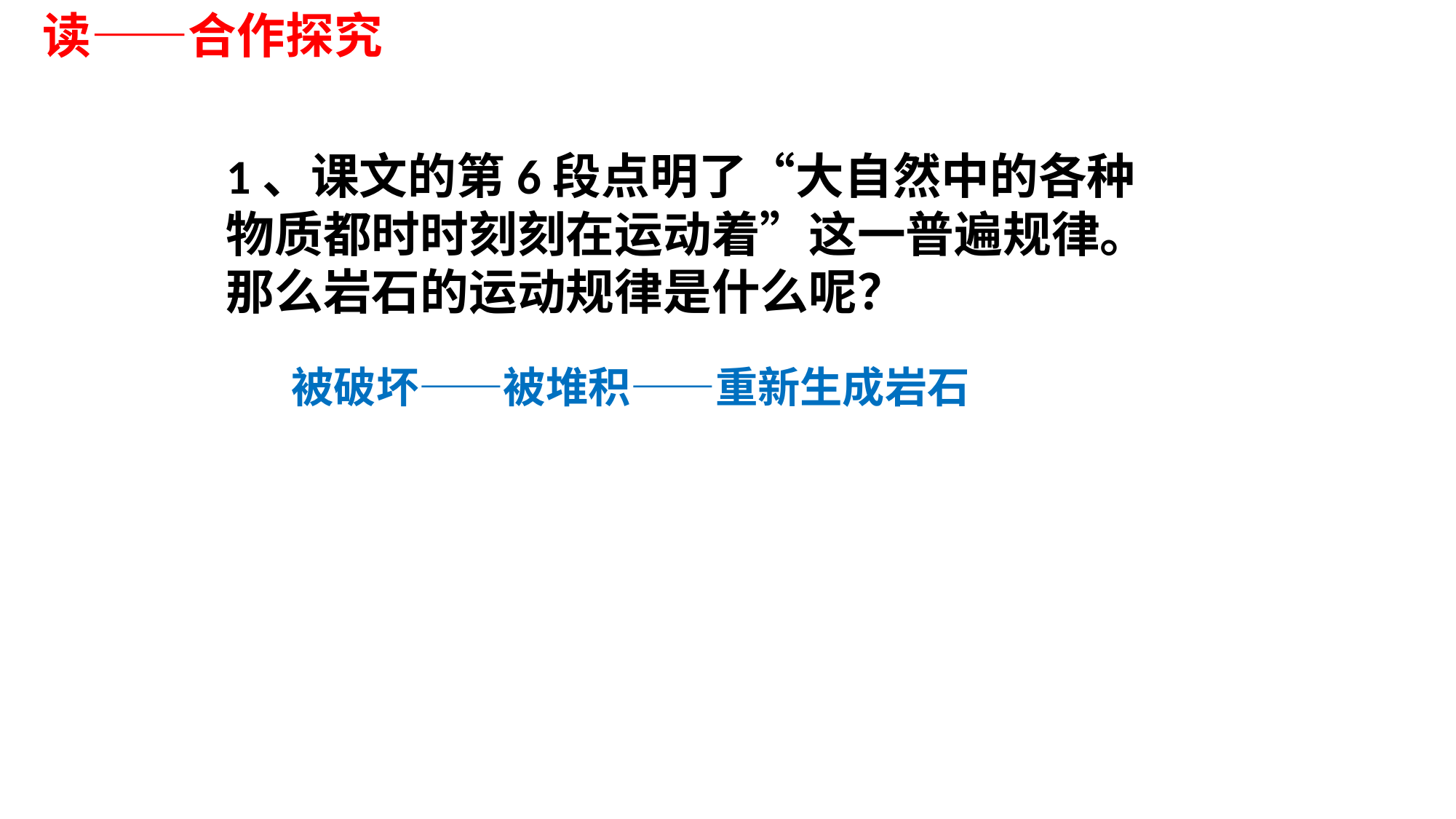

读——合作探究
1、课文的第6段点明了“大自然中的各种物质都时时刻刻在运动着”这一普遍规律。那么岩石的运动规律是什么呢？
被破坏——被堆积——重新生成岩石